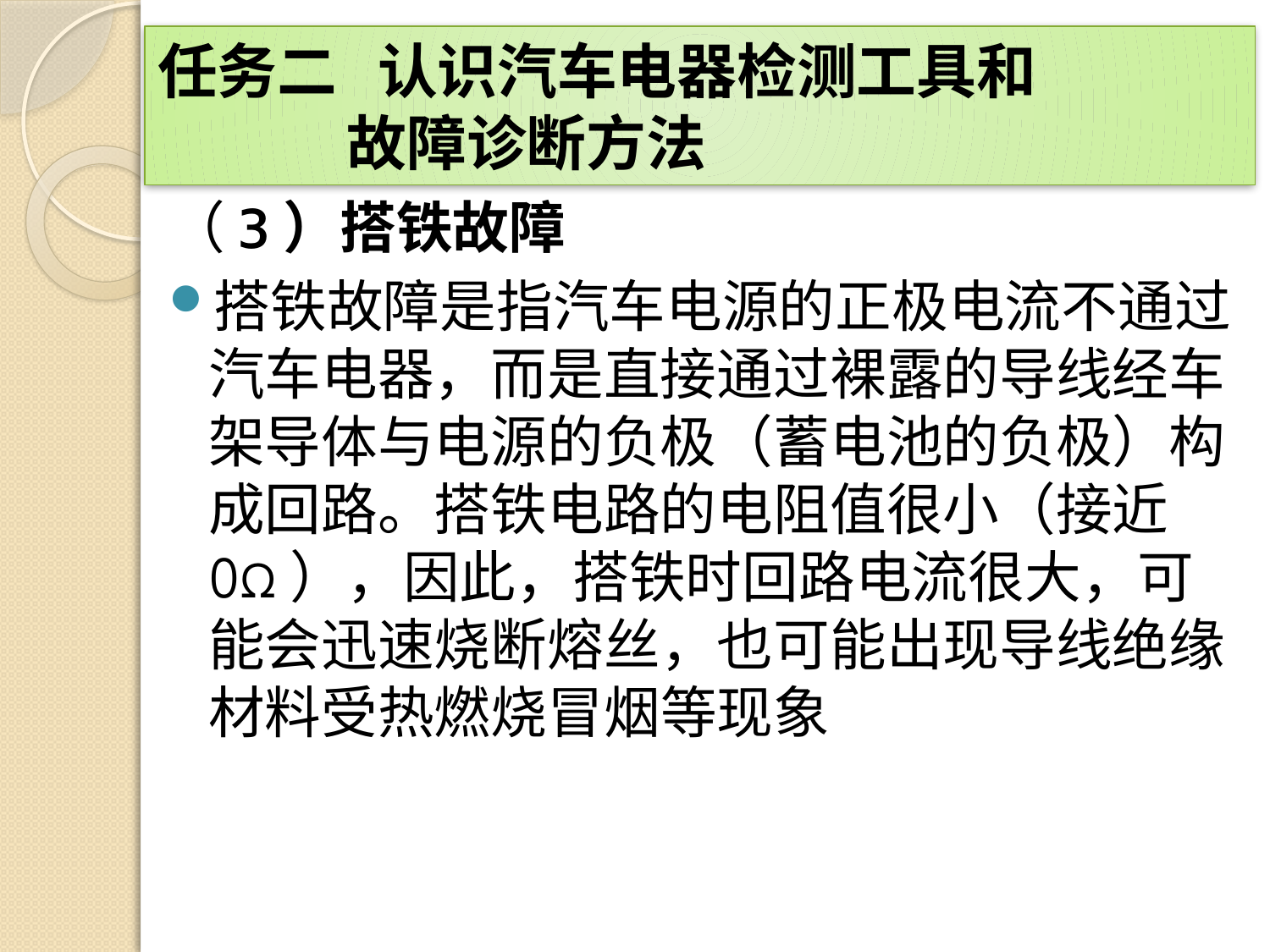

# 任务二   认识汽车电器检测工具和 故障诊断方法
（3）搭铁故障
搭铁故障是指汽车电源的正极电流不通过汽车电器，而是直接通过裸露的导线经车架导体与电源的负极（蓄电池的负极）构成回路。搭铁电路的电阻值很小（接近0Ω），因此，搭铁时回路电流很大，可能会迅速烧断熔丝，也可能出现导线绝缘材料受热燃烧冒烟等现象